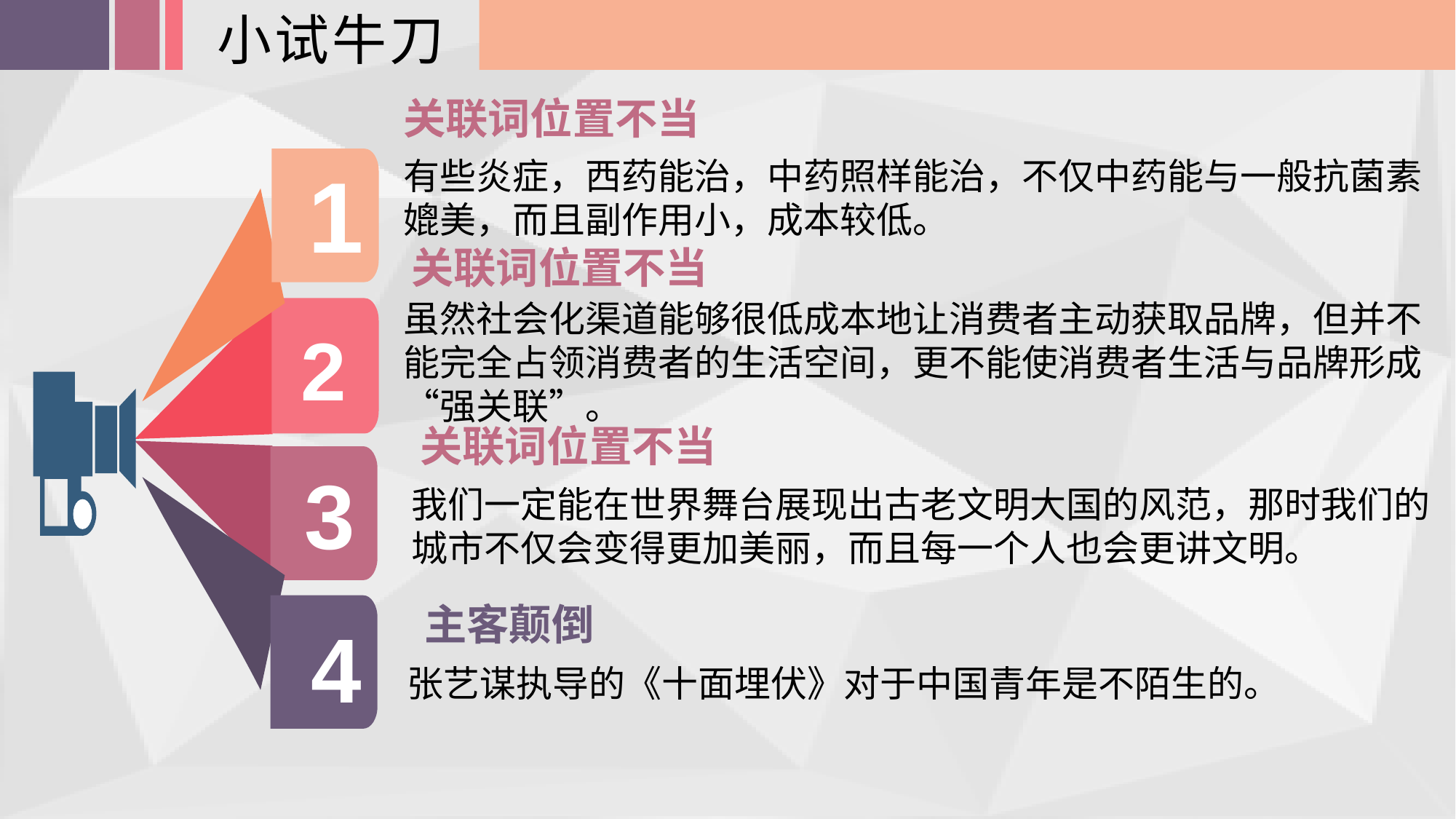

小试牛刀

关联词位置不当
1

2

3

4
有些炎症，西药能治，中药照样能治，不仅中药能与一般抗菌素媲美，而且副作用小，成本较低。
关联词位置不当
虽然社会化渠道能够很低成本地让消费者主动获取品牌，但并不能完全占领消费者的生活空间，更不能使消费者生活与品牌形成“强关联”。
关联词位置不当
我们一定能在世界舞台展现出古老文明大国的风范，那时我们的城市不仅会变得更加美丽，而且每一个人也会更讲文明。
主客颠倒
张艺谋执导的《十面埋伏》对于中国青年是不陌生的。